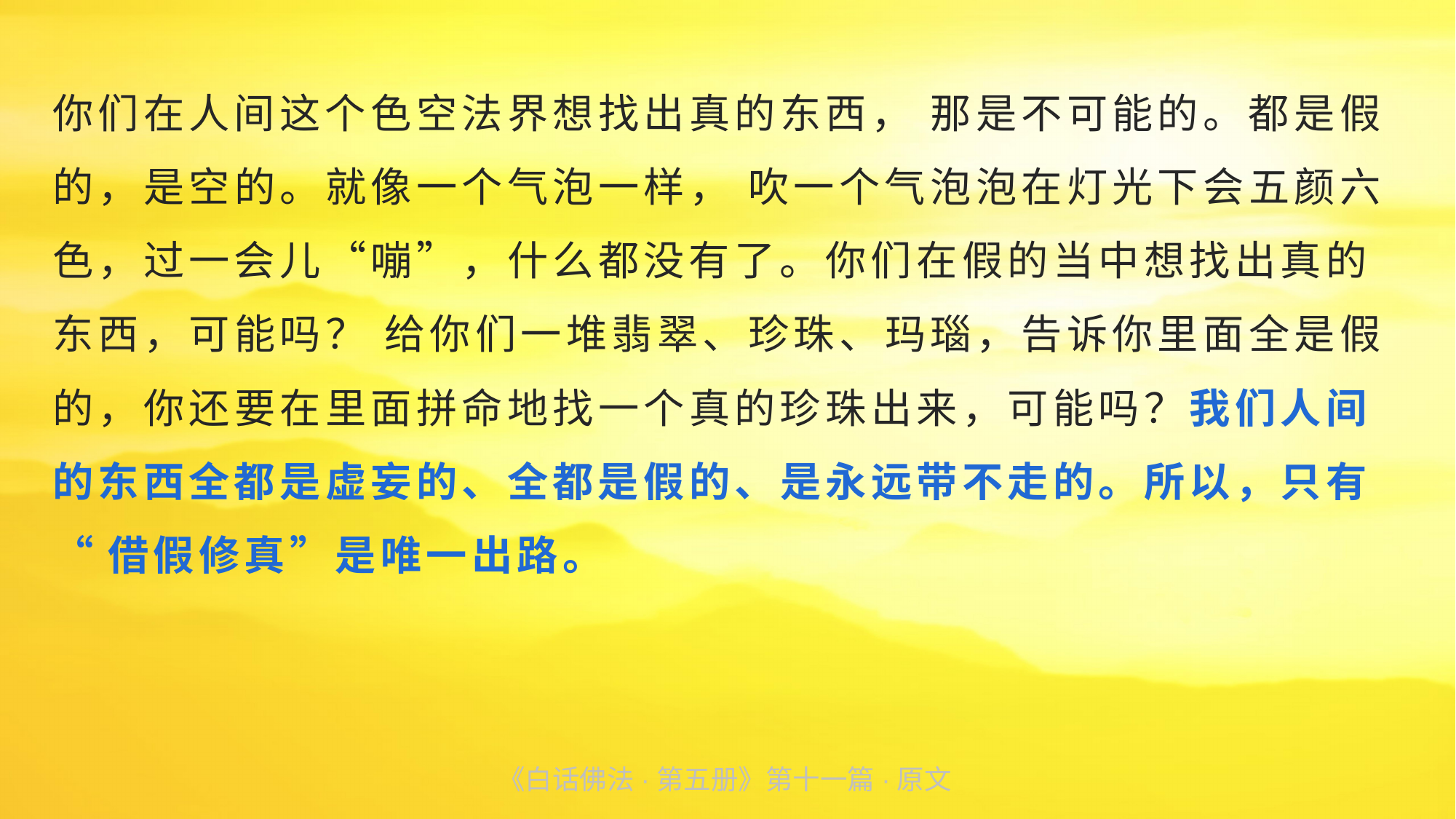

你们在人间这个色空法界想找出真的东西， 那是不可能的。都是假的，是空的。就像一个气泡一样， 吹一个气泡泡在灯光下会五颜六色，过一会儿“嘣”，什么都没有了。你们在假的当中想找出真的东西，可能吗？ 给你们一堆翡翠、珍珠、玛瑙，告诉你里面全是假的，你还要在里面拼命地找一个真的珍珠出来，可能吗？我们人间的东西全都是虚妄的、全都是假的、是永远带不走的。所以，只有
“借假修真”是唯一出路。

《白话佛法·第五册》第十一篇·原文